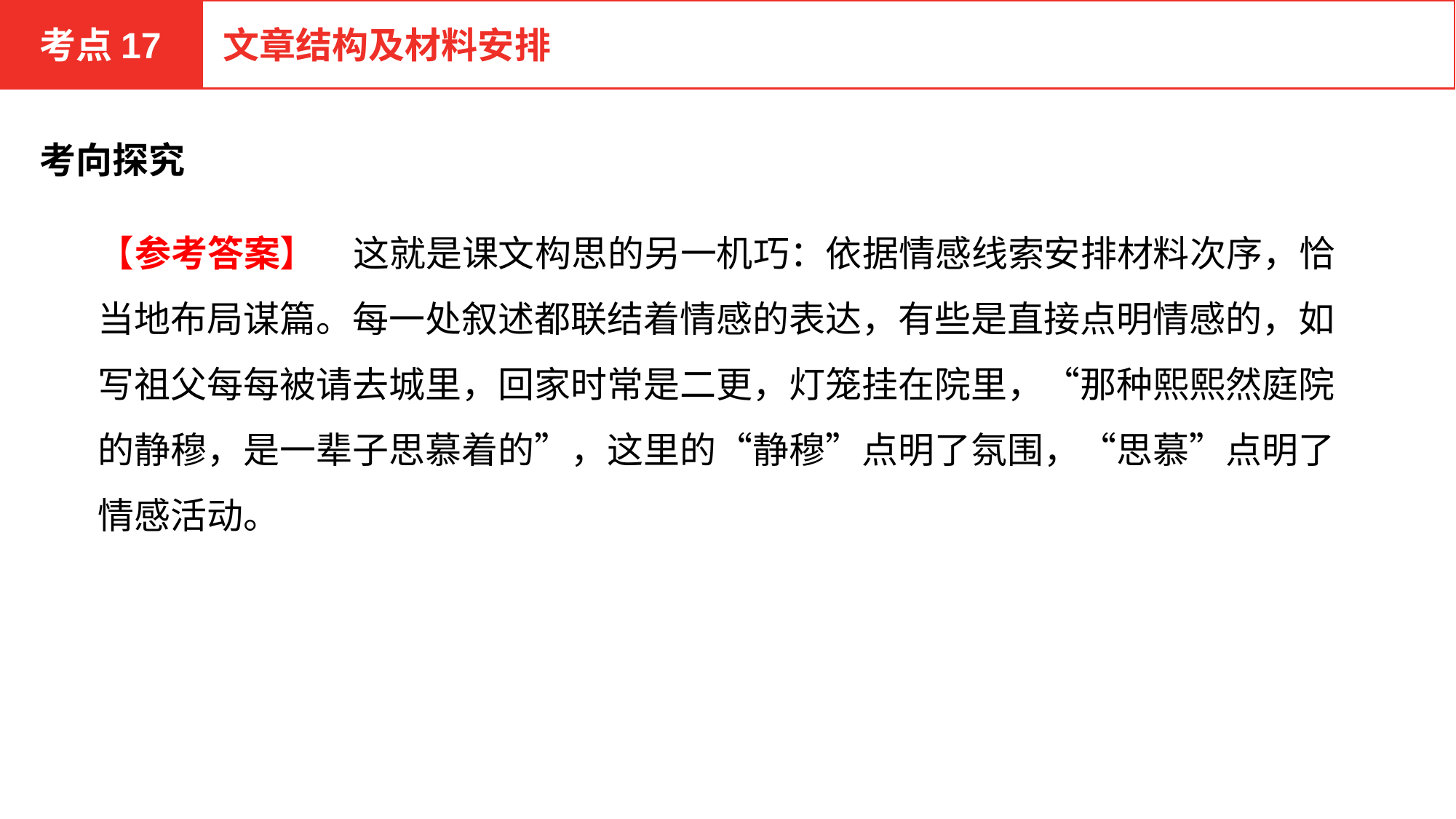

考点17
文章结构及材料安排
考向探究

【参考答案】　这就是课文构思的另一机巧：依据情感线索安排材料次序，恰当地布局谋篇。每一处叙述都联结着情感的表达，有些是直接点明情感的，如写祖父每每被请去城里，回家时常是二更，灯笼挂在院里，“那种熙熙然庭院的静穆，是一辈子思慕着的”，这里的“静穆”点明了氛围，“思慕”点明了情感活动。